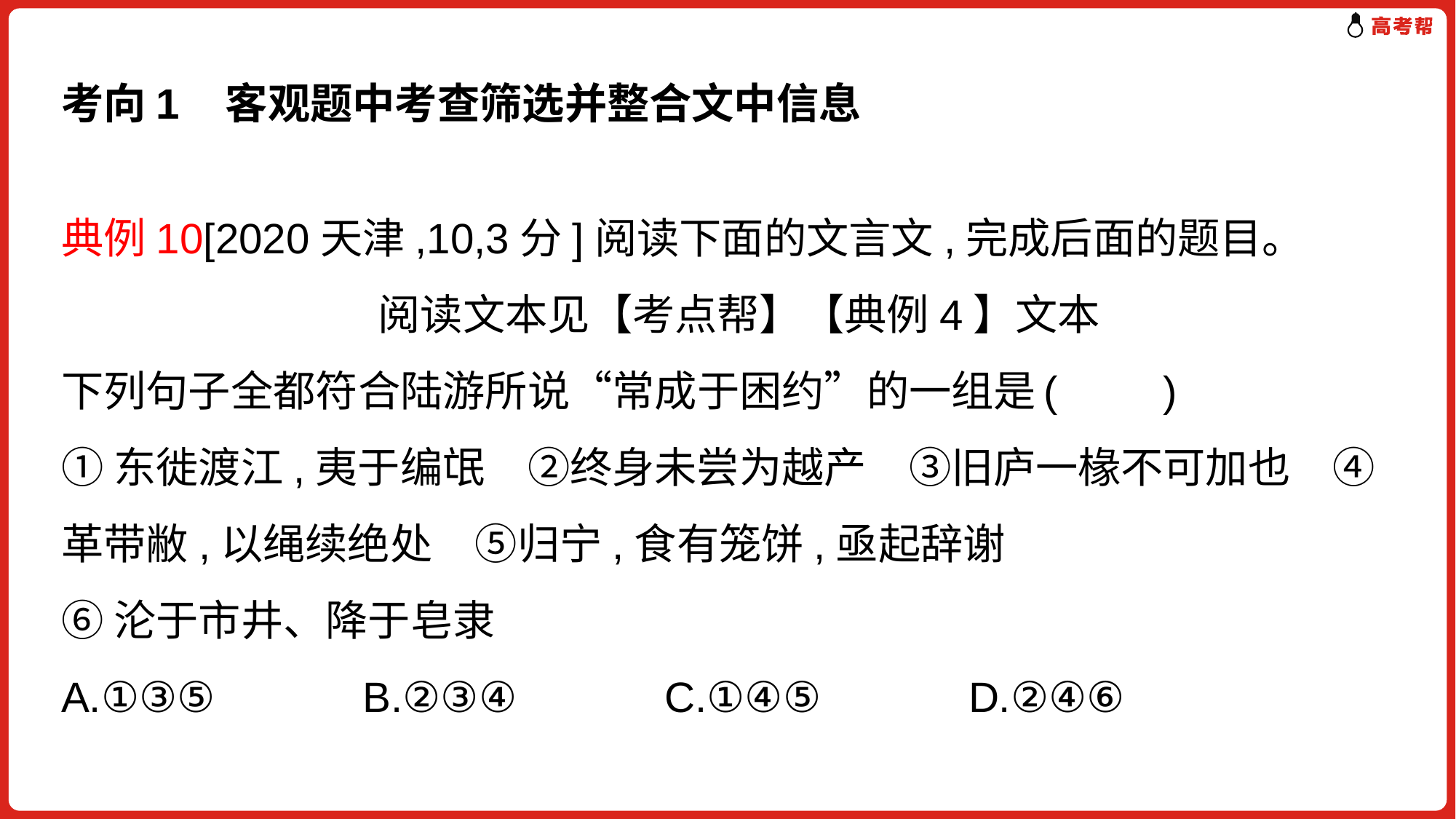

考向1   客观题中考查筛选并整合文中信息
典例10[2020天津,10,3分]阅读下面的文言文,完成后面的题目。
阅读文本见【考点帮】【典例4】文本
下列句子全都符合陆游所说“常成于困约”的一组是	(　　)
①东徙渡江,夷于编氓　②终身未尝为越产　③旧庐一椽不可加也　④革带敝,以绳续绝处　⑤归宁,食有笼饼,亟起辞谢
⑥沦于市井、降于皂隶
A.①③⑤　　　B.②③④　　　C.①④⑤　　　D.②④⑥